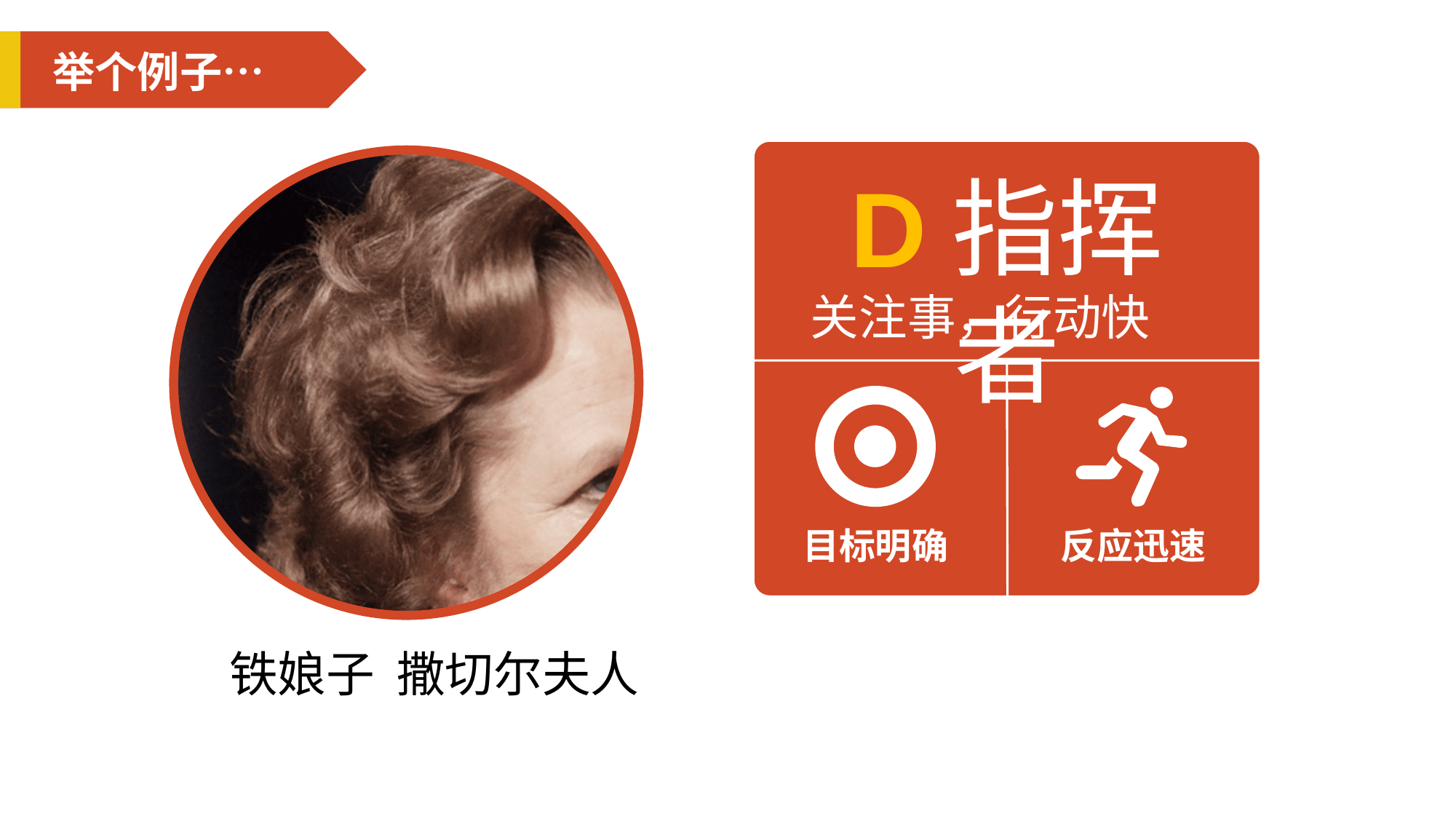

举个例子…

D指挥者
关注事，行动快

目标明确
反应迅速

铁娘子  撒切尔夫人